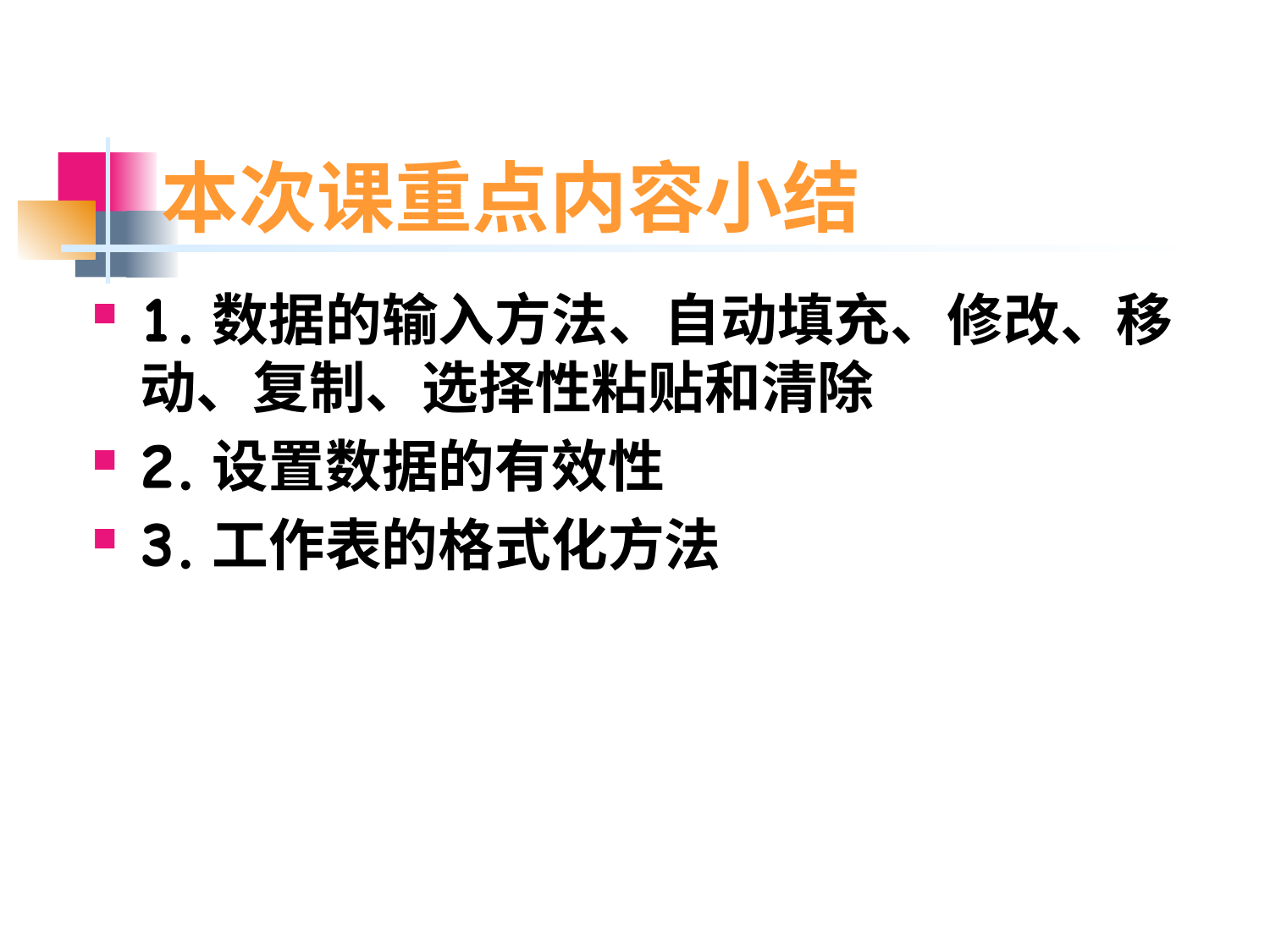

# 本次课重点内容小结
1.数据的输入方法、自动填充、修改、移动、复制、选择性粘贴和清除
2.设置数据的有效性
3.工作表的格式化方法